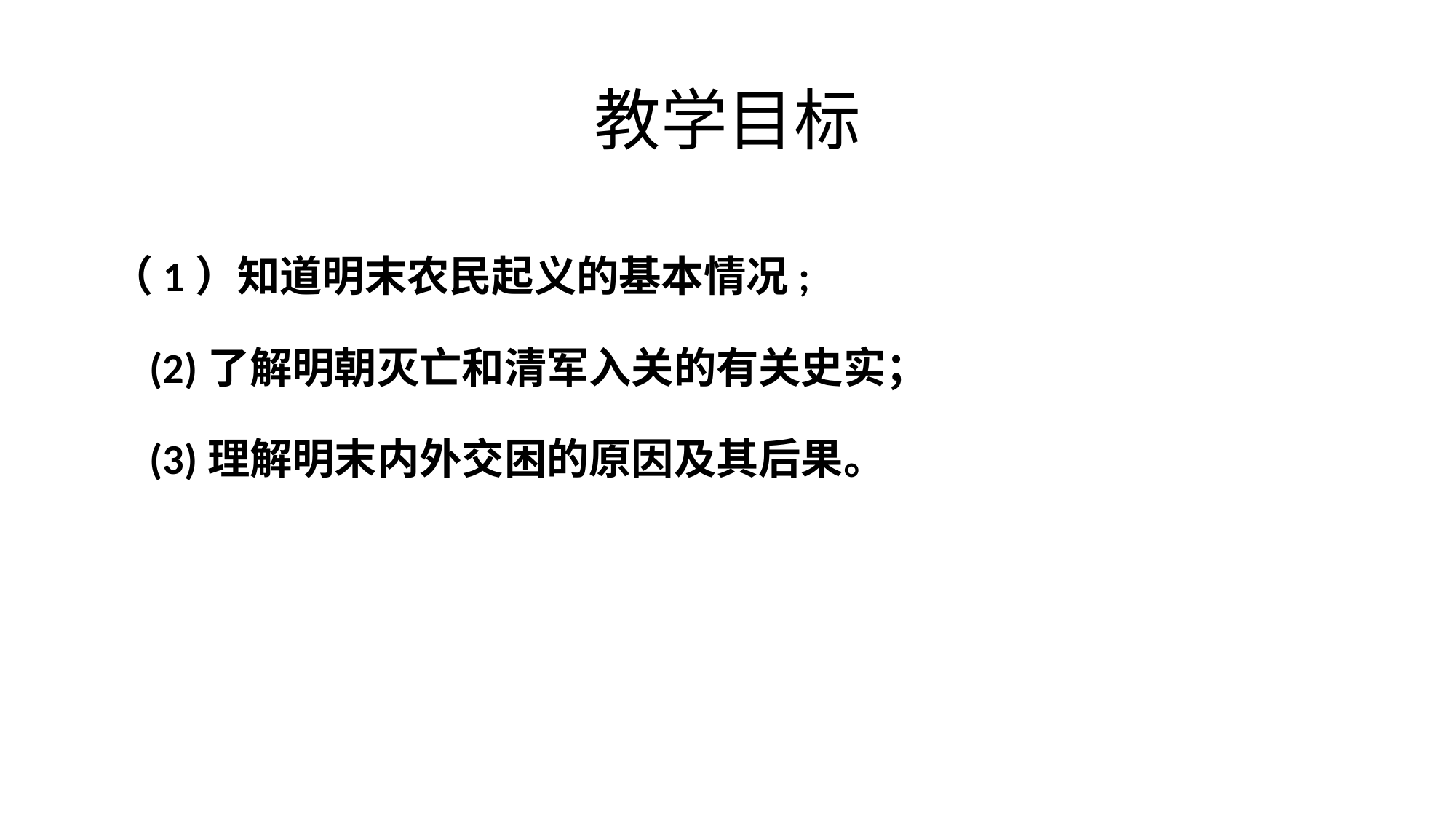

# 教学目标
（1）知道明末农民起义的基本情况;
    (2)了解明朝灭亡和清军入关的有关史实；
    (3)理解明末内外交困的原因及其后果。